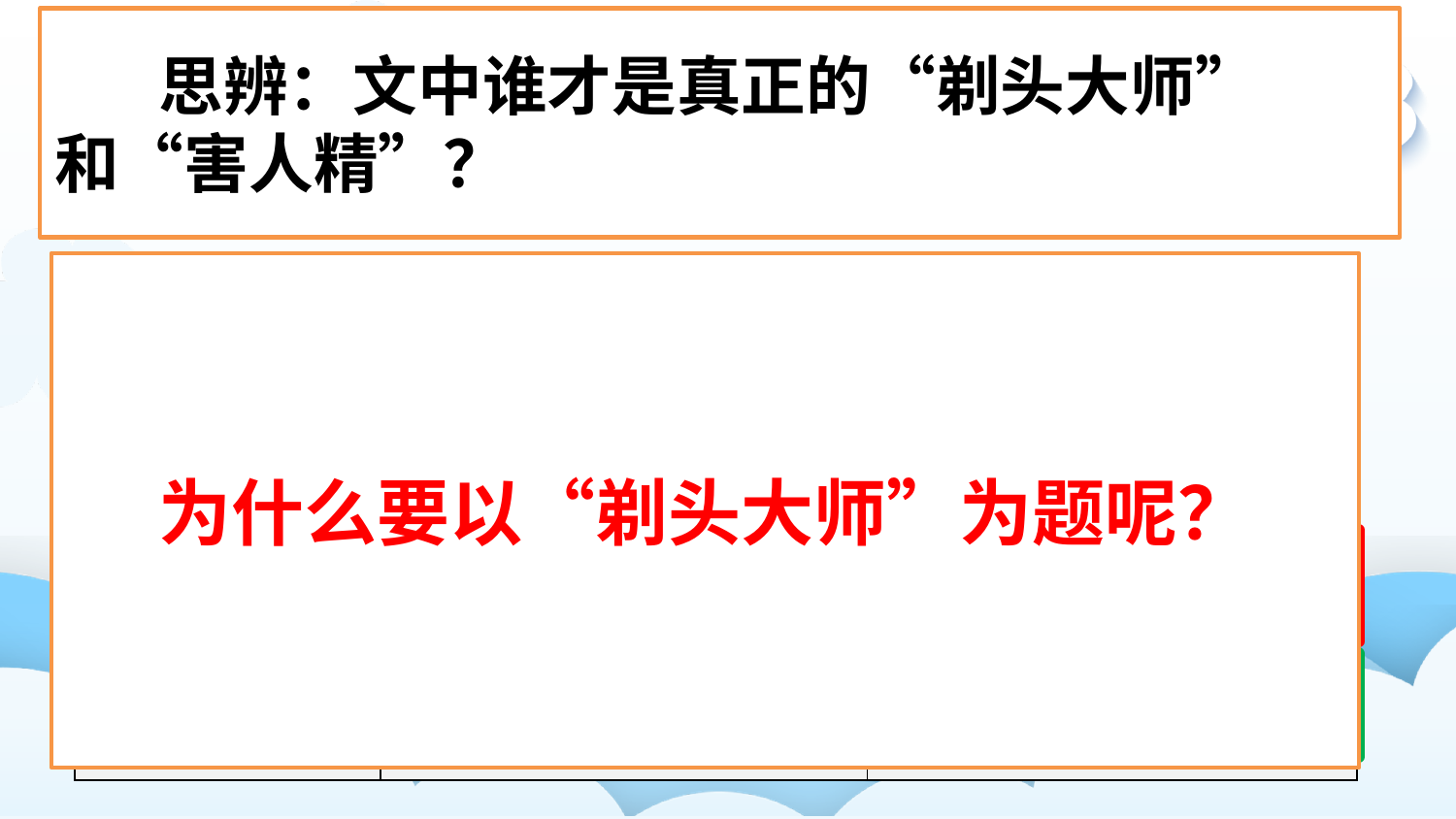

思辨：文中谁才是真正的“剃头大师”
和“害人精”？
      对照表格说一说老剃头师傅和我给小沙剃头有什么不同？
为什么要以“剃头大师”为题呢？
| 不同之处 | 老剃头师傅剃头 | “我”剃头 |
| --- | --- | --- |
| 工具 |  |  |
| 感受 |  |  |
| 结果 |  |  |
剃刀、推剪
剪刀

 高兴、无所谓
痛、痒、像受刑一样
坑坑洼洼、层层梯田
害小沙变成了光头

正常、合格……